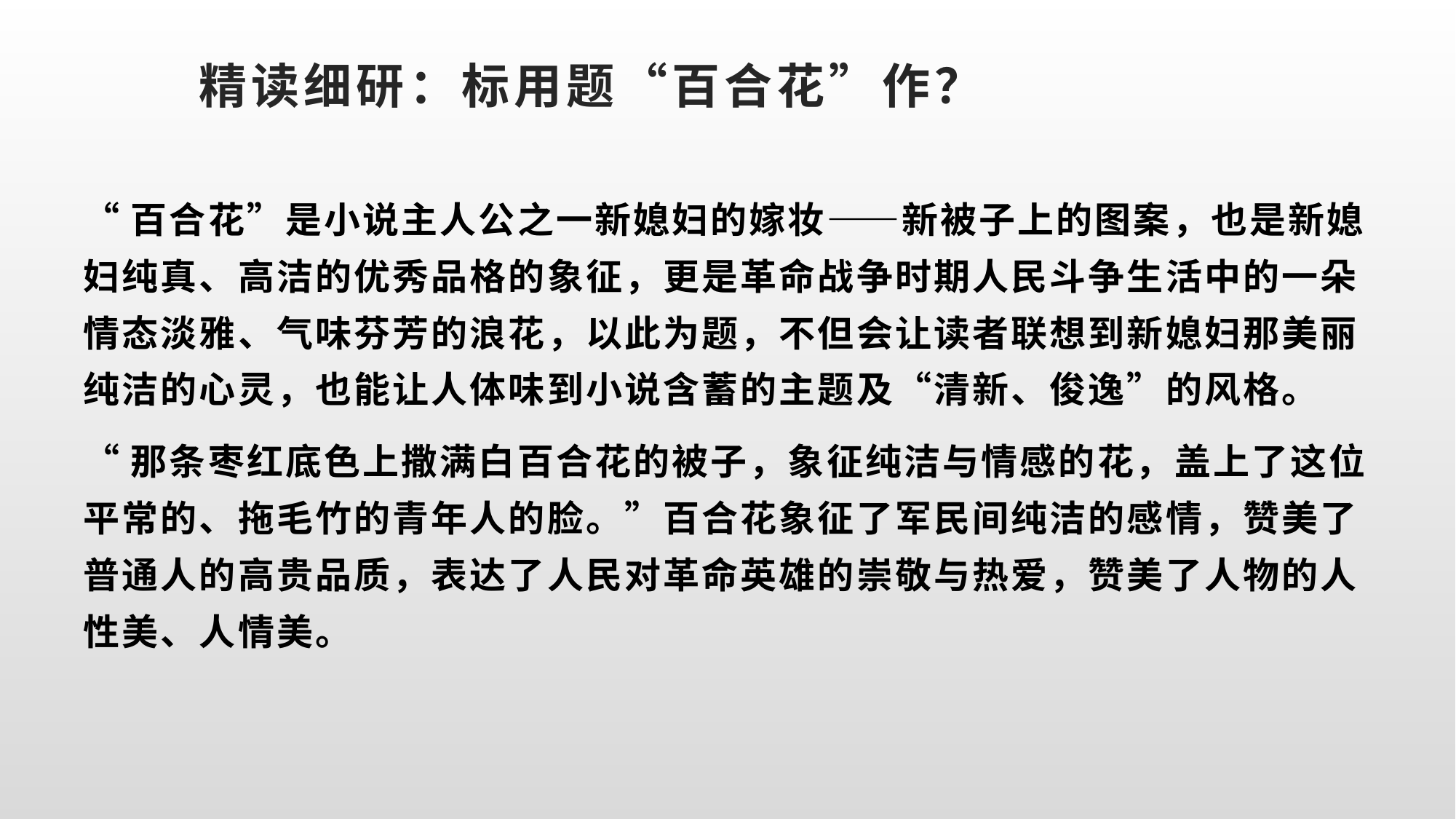

# 精读细研：标用题“百合花”作？
“百合花”是小说主人公之一新媳妇的嫁妆——新被子上的图案，也是新媳妇纯真、高洁的优秀品格的象征，更是革命战争时期人民斗争生活中的一朵情态淡雅、气味芬芳的浪花，以此为题，不但会让读者联想到新媳妇那美丽纯洁的心灵，也能让人体味到小说含蓄的主题及“清新、俊逸”的风格。
“那条枣红底色上撒满白百合花的被子，象征纯洁与情感的花，盖上了这位平常的、拖毛竹的青年人的脸。”百合花象征了军民间纯洁的感情，赞美了普通人的高贵品质，表达了人民对革命英雄的崇敬与热爱，赞美了人物的人性美、人情美。